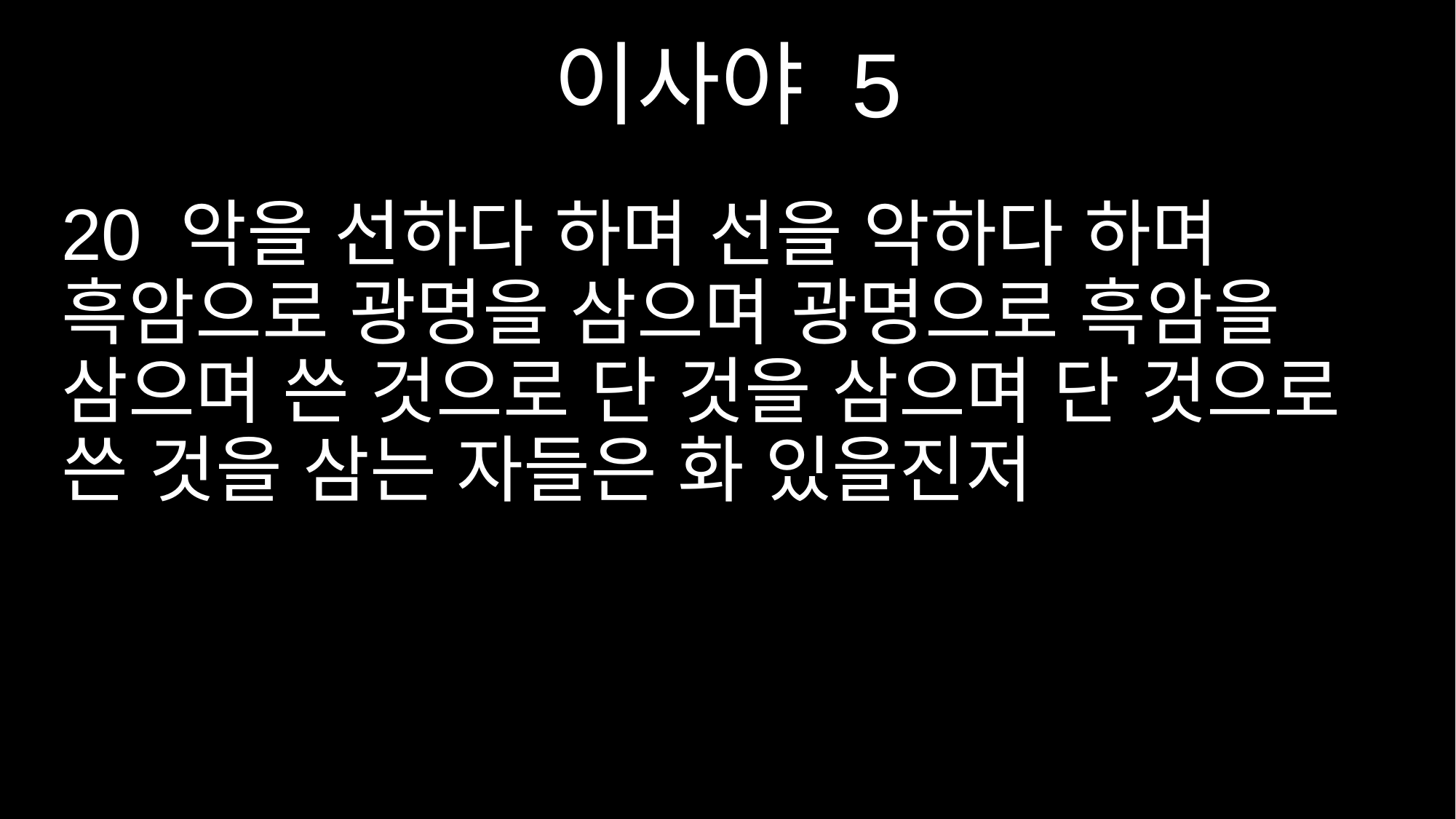

이사야 5
20 악을 선하다 하며 선을 악하다 하며 흑암으로 광명을 삼으며 광명으로 흑암을 삼으며 쓴 것으로 단 것을 삼으며 단 것으로 쓴 것을 삼는 자들은 화 있을진저